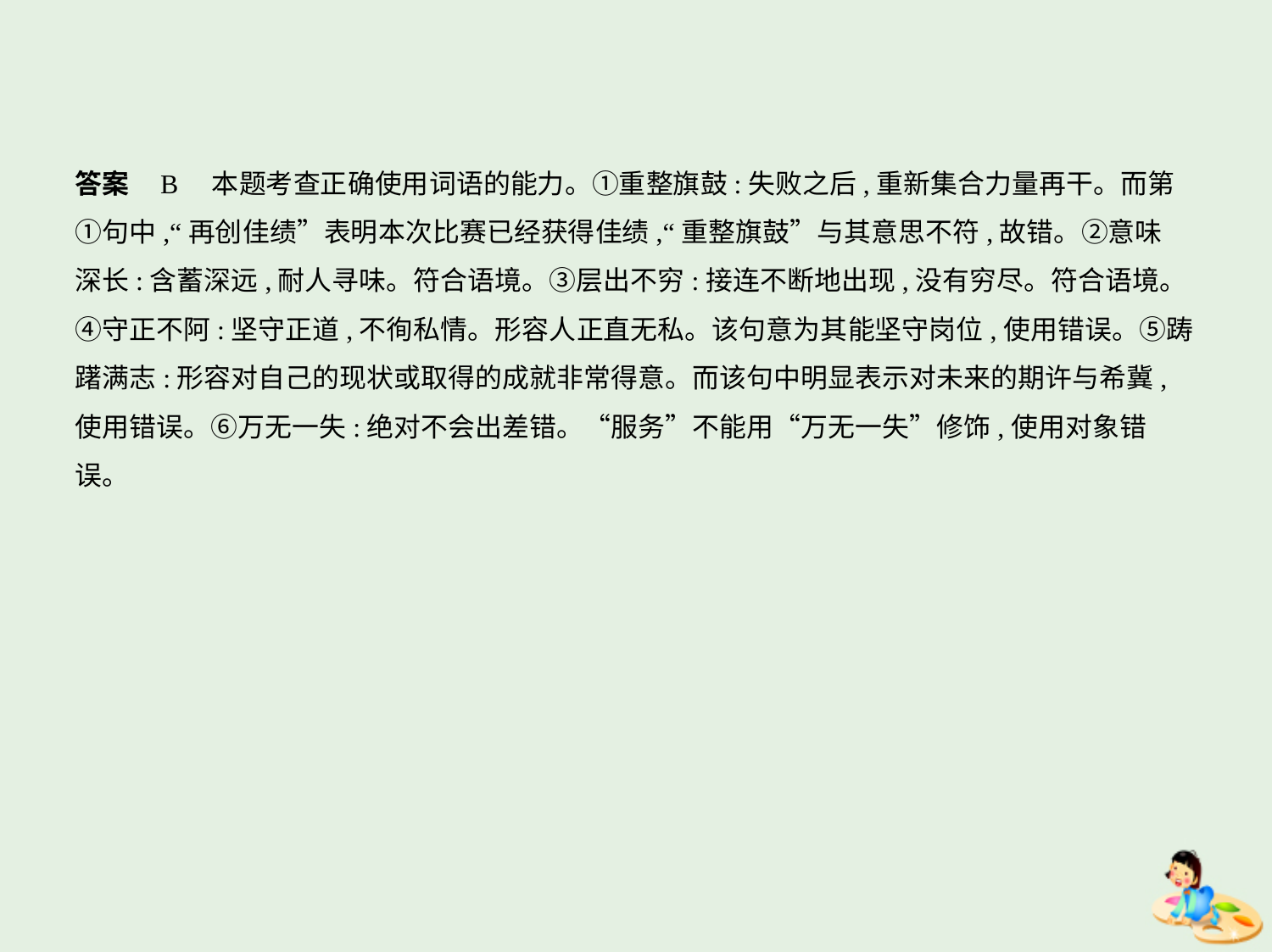

答案    B　本题考查正确使用词语的能力。①重整旗鼓:失败之后,重新集合力量再干。而第
①句中,“再创佳绩”表明本次比赛已经获得佳绩,“重整旗鼓”与其意思不符,故错。②意味
深长:含蓄深远,耐人寻味。符合语境。③层出不穷:接连不断地出现,没有穷尽。符合语境。
④守正不阿:坚守正道,不徇私情。形容人正直无私。该句意为其能坚守岗位,使用错误。⑤踌
躇满志:形容对自己的现状或取得的成就非常得意。而该句中明显表示对未来的期许与希冀,
使用错误。⑥万无一失:绝对不会出差错。“服务”不能用“万无一失”修饰,使用对象错
误。